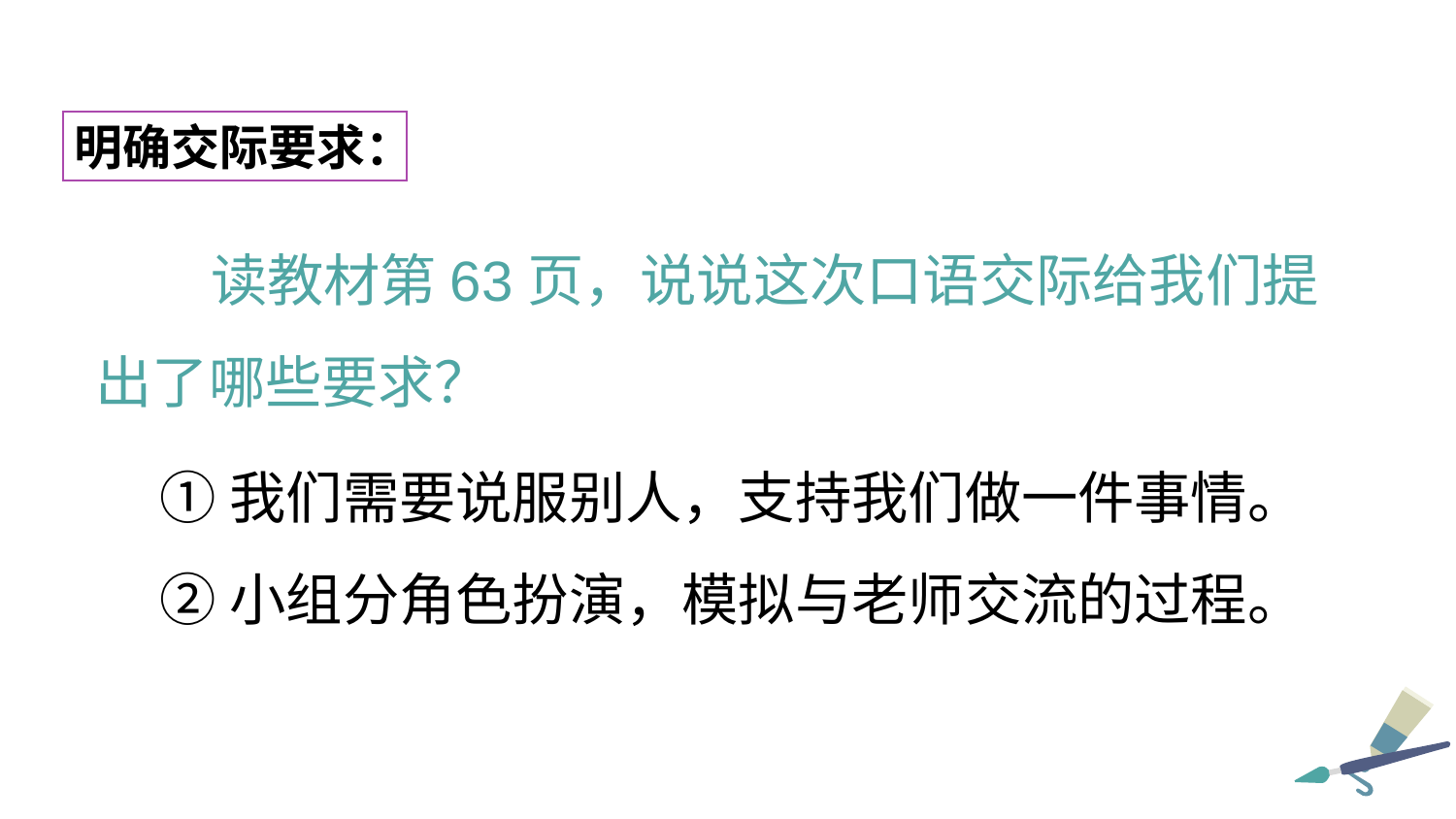

明确交际要求：
读教材第63页，说说这次口语交际给我们提出了哪些要求？
①我们需要说服别人，支持我们做一件事情。
②小组分角色扮演，模拟与老师交流的过程。